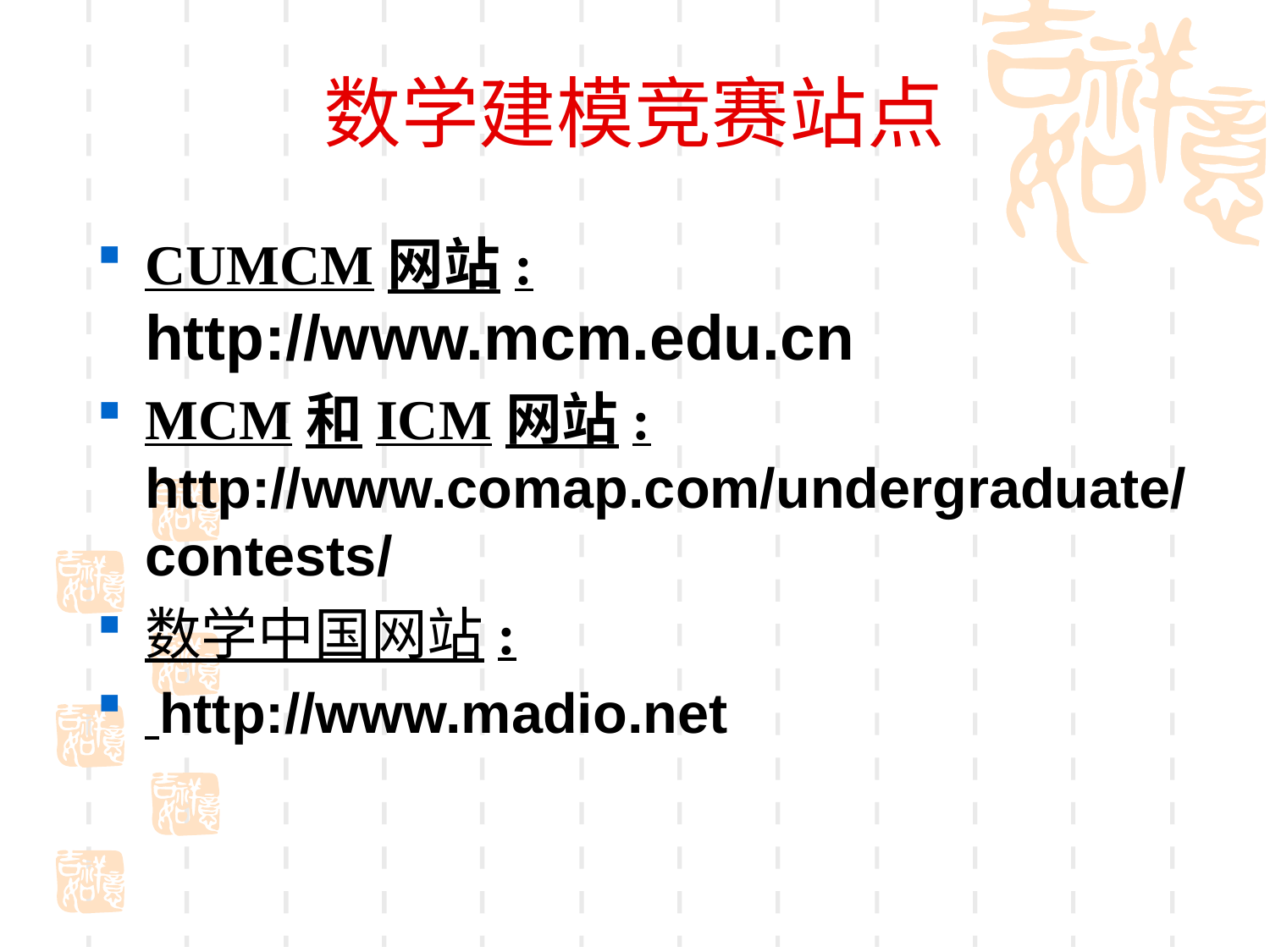

# 数学建模竞赛站点
CUMCM网站: http://www.mcm.edu.cn
MCM和ICM网站: http://www.comap.com/undergraduate/contests/
数学中国网站:
 http://www.madio.net